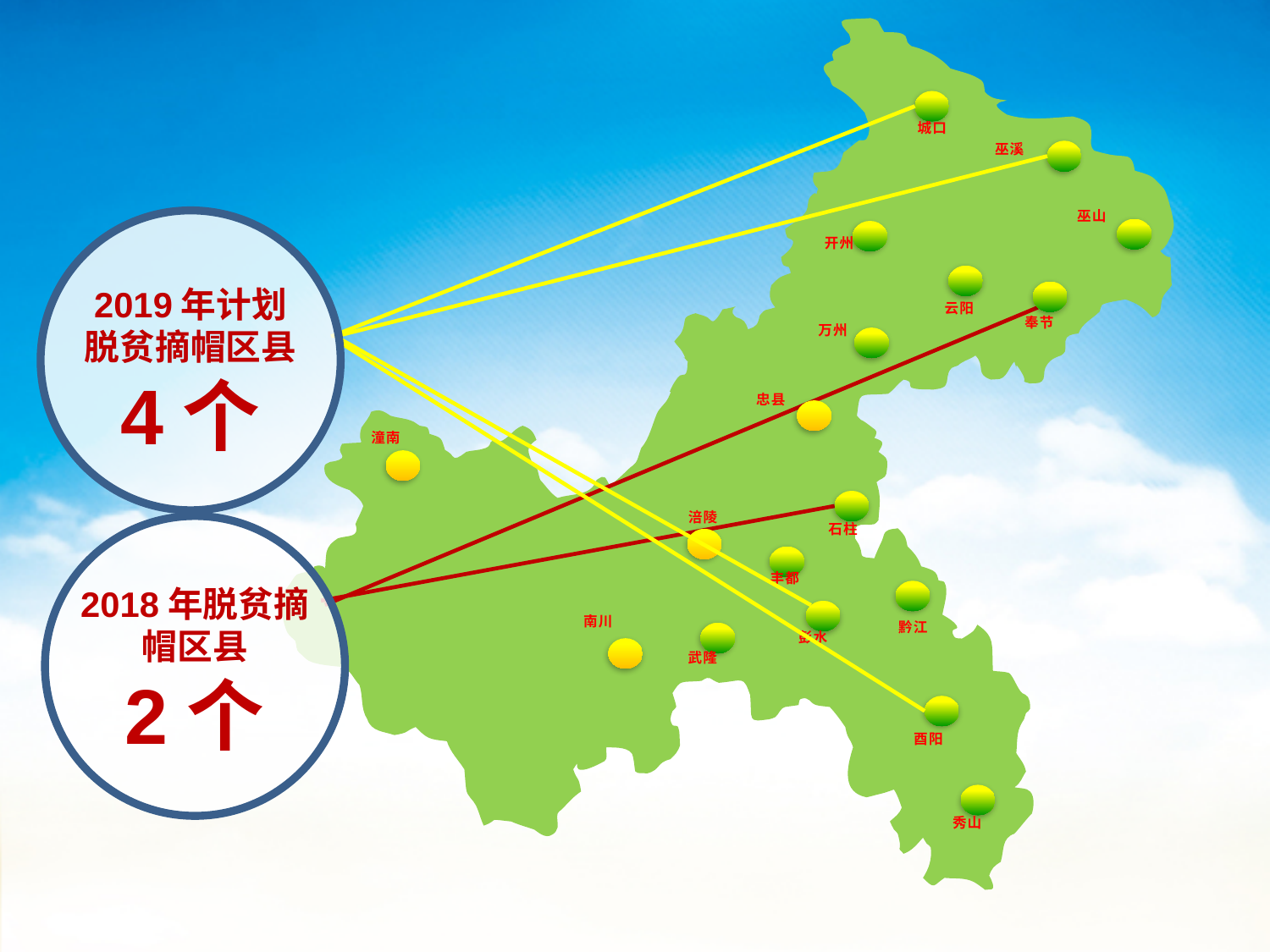

城口
巫溪

巫山

2019年计划
脱贫摘帽区县
4个

开州

云阳
奉节
万州

忠县

潼南

涪陵
石柱

2018年脱贫摘帽区县
2个

丰都

南川
黔江

彭水

武隆

酉阳

秀山